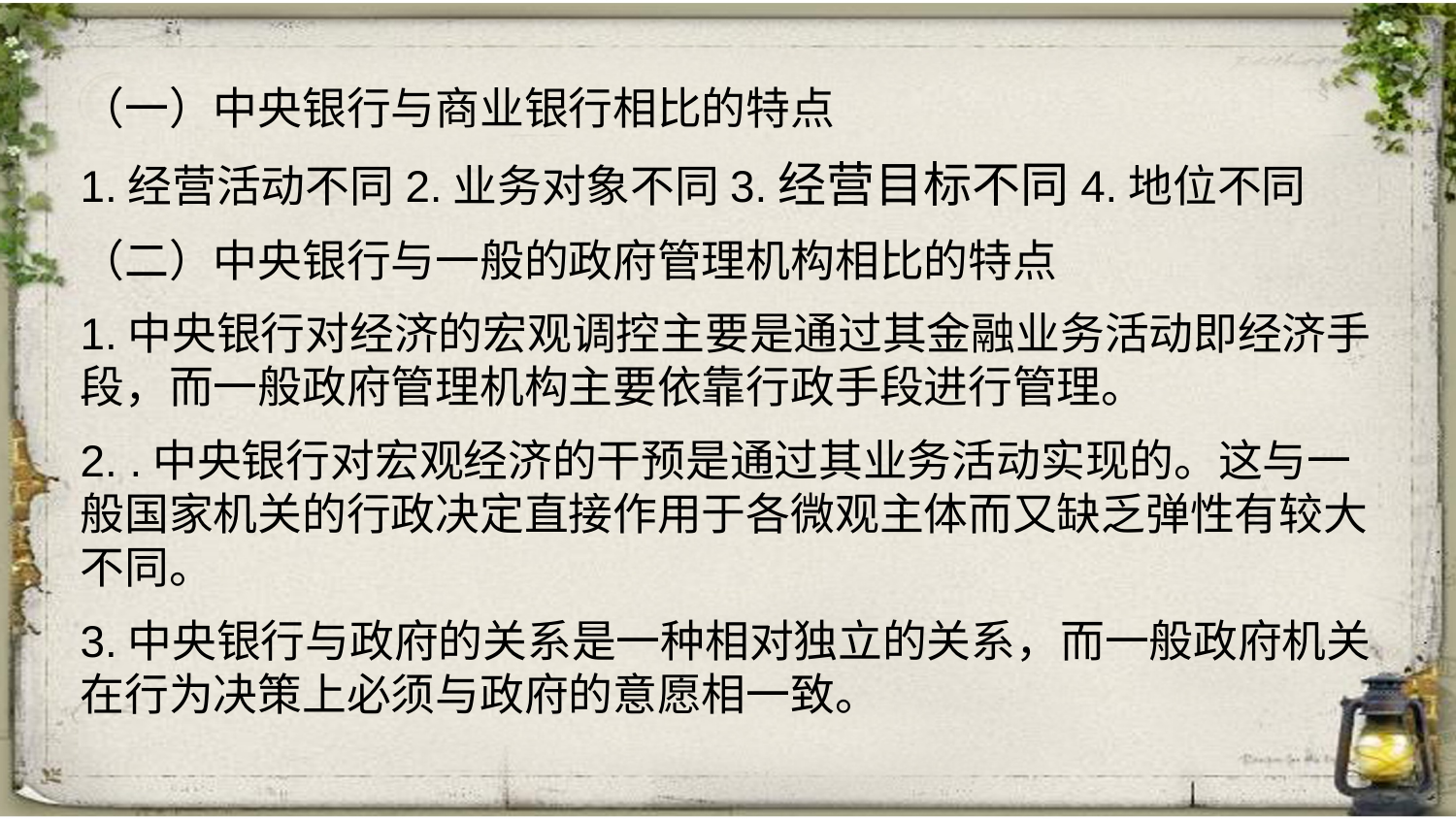

（一）中央银行与商业银行相比的特点
1.经营活动不同2.业务对象不同3.经营目标不同4.地位不同
（二）中央银行与一般的政府管理机构相比的特点
1.中央银行对经济的宏观调控主要是通过其金融业务活动即经济手段，而一般政府管理机构主要依靠行政手段进行管理。
2. .中央银行对宏观经济的干预是通过其业务活动实现的。这与一般国家机关的行政决定直接作用于各微观主体而又缺乏弹性有较大不同。
3.中央银行与政府的关系是一种相对独立的关系，而一般政府机关在行为决策上必须与政府的意愿相一致。